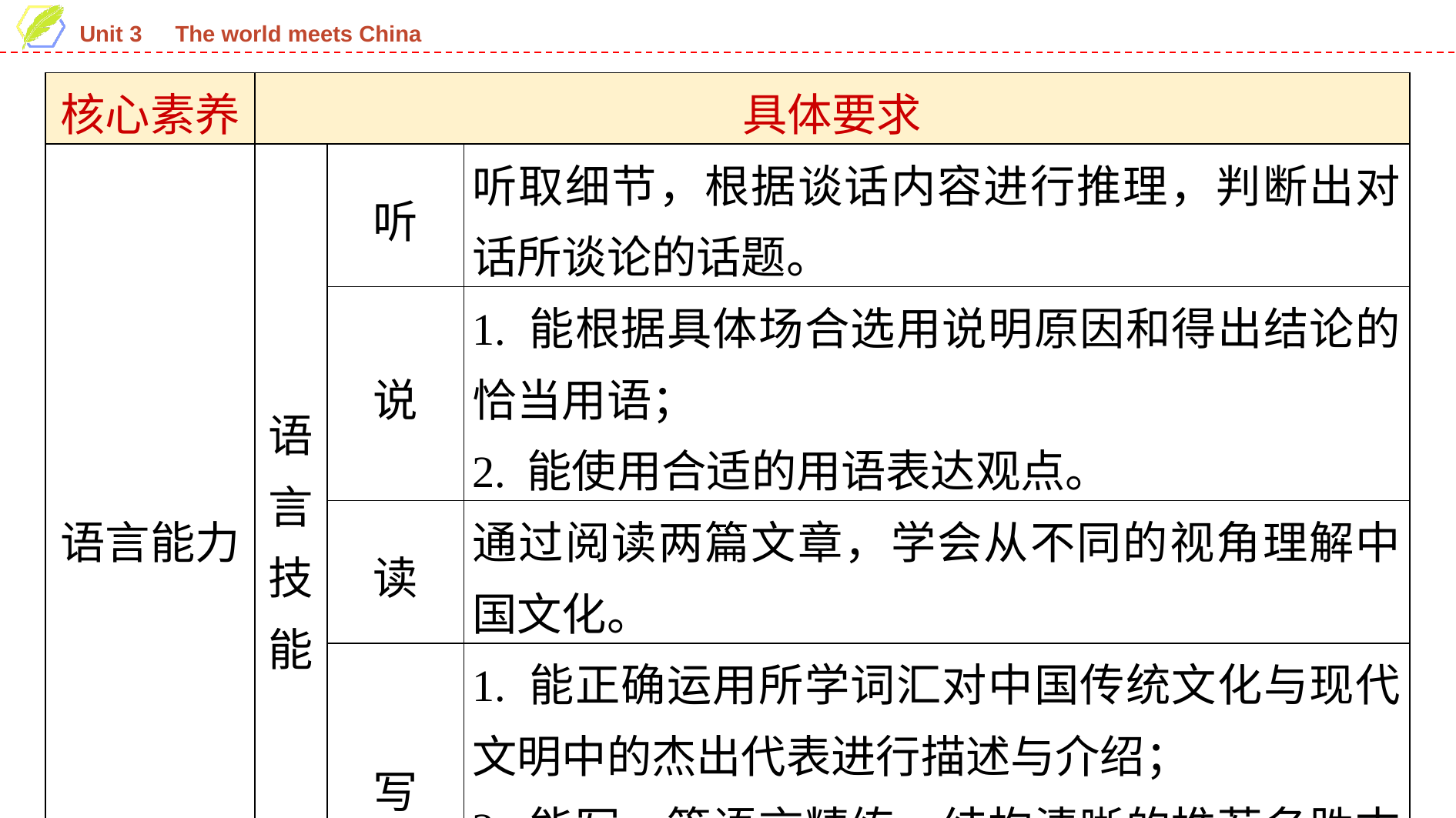

| 核心素养 | 具体要求 |  |  |
| --- | --- | --- | --- |
| 语言能力 | 语言技能 | 听 | 听取细节，根据谈话内容进行推理，判断出对话所谈论的话题。 |
|  |  | 说 | 1. 能根据具体场合选用说明原因和得出结论的恰当用语； 2. 能使用合适的用语表达观点。 |
|  |  | 读 | 通过阅读两篇文章，学会从不同的视角理解中国文化。 |
|  |  | 写 | 1. 能正确运用所学词汇对中国传统文化与现代文明中的杰出代表进行描述与介绍； 2. 能写一篇语言精练、结构清晰的推荐名胜古迹的文章。 |